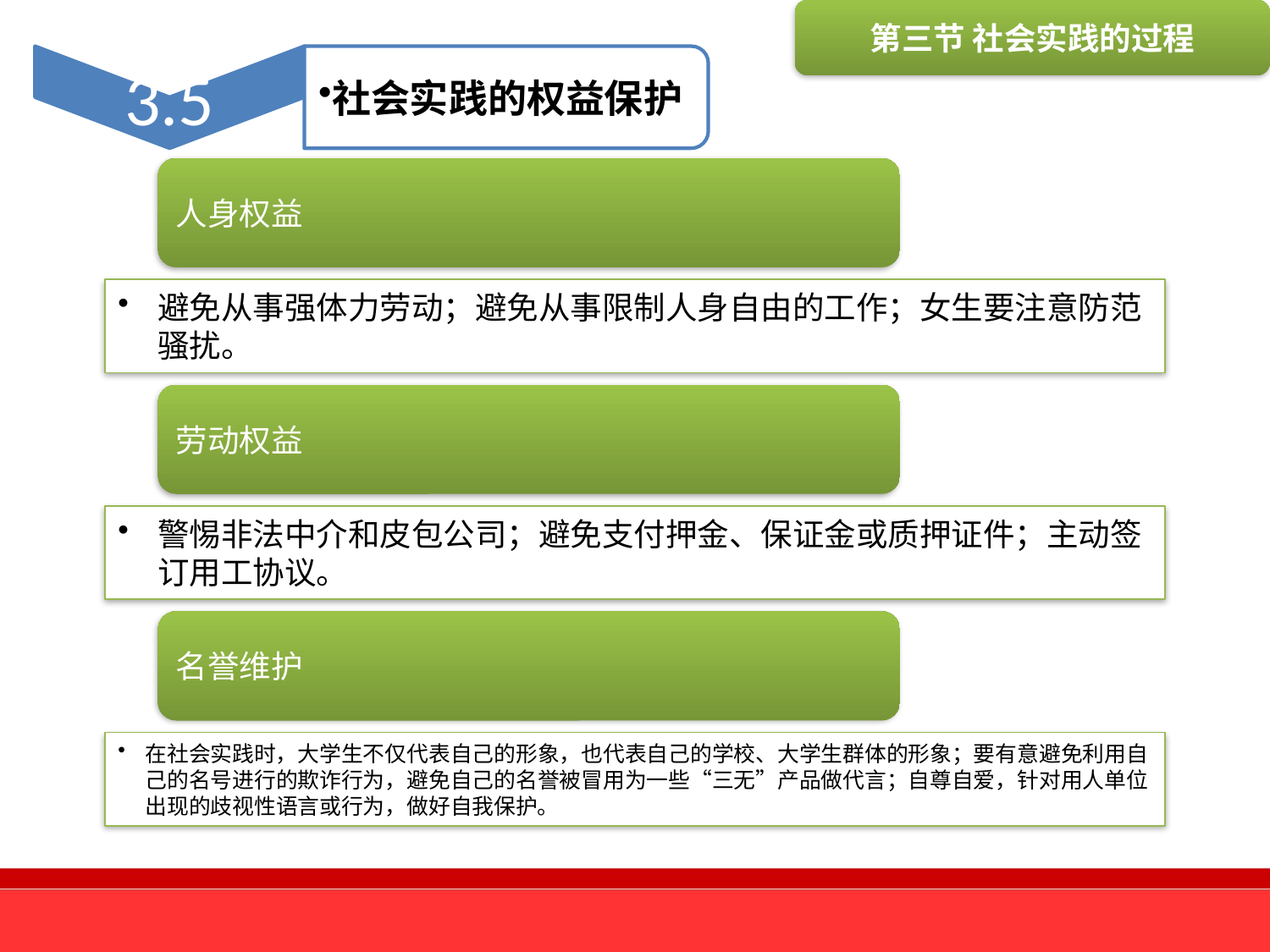

第三节 社会实践的过程
社会实践的权益保护
3.5
人身权益
劳动权益
名誉维护
避免从事强体力劳动；避免从事限制人身自由的工作；女生要注意防范骚扰。
警惕非法中介和皮包公司；避免支付押金、保证金或质押证件；主动签订用工协议。
在社会实践时，大学生不仅代表自己的形象，也代表自己的学校、大学生群体的形象；要有意避免利用自己的名号进行的欺诈行为，避免自己的名誉被冒用为一些“三无”产品做代言；自尊自爱，针对用人单位出现的歧视性语言或行为，做好自我保护。